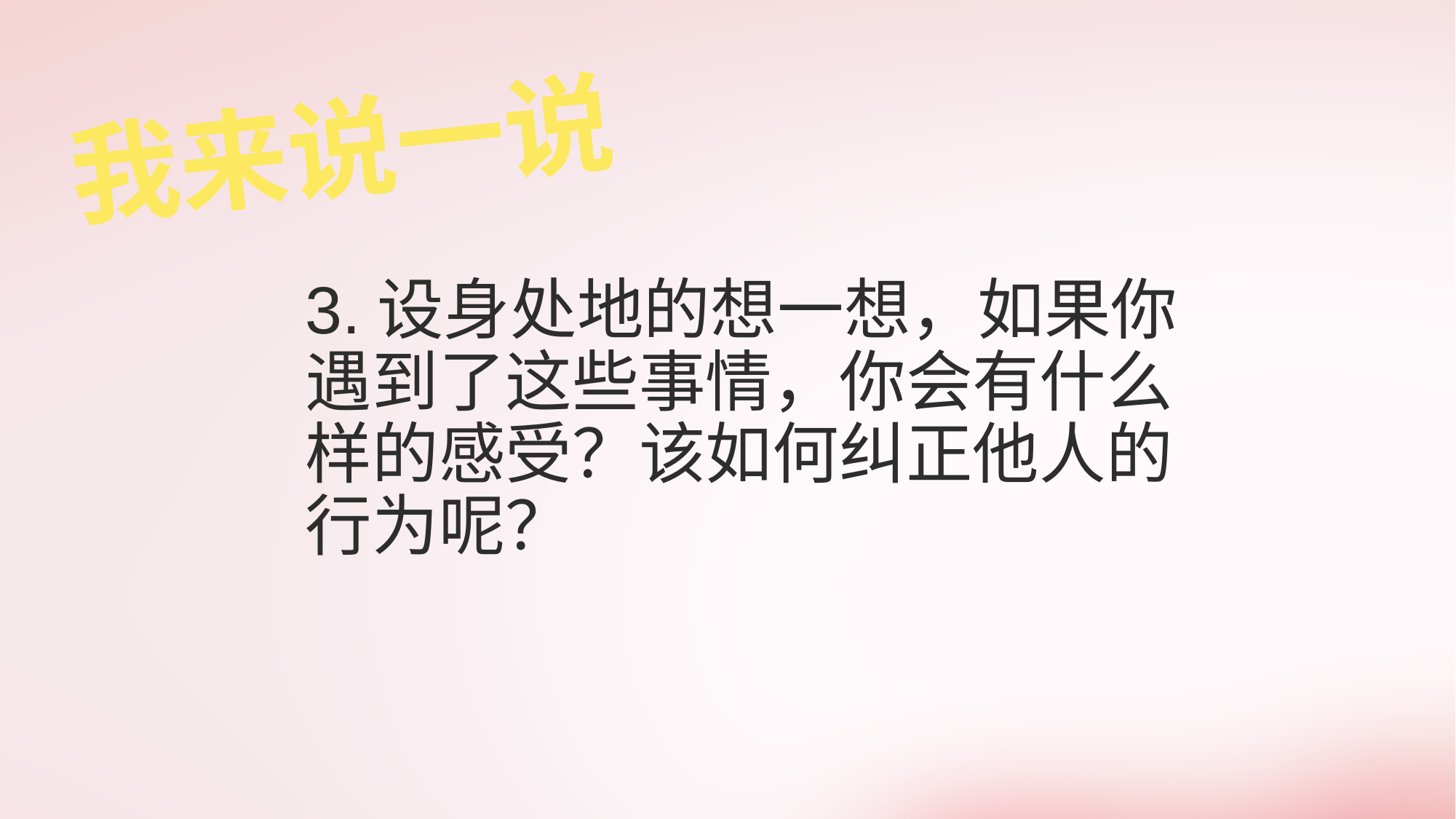

我来说一说
3.设身处地的想一想，如果你遇到了这些事情，你会有什么样的感受？该如何纠正他人的行为呢？